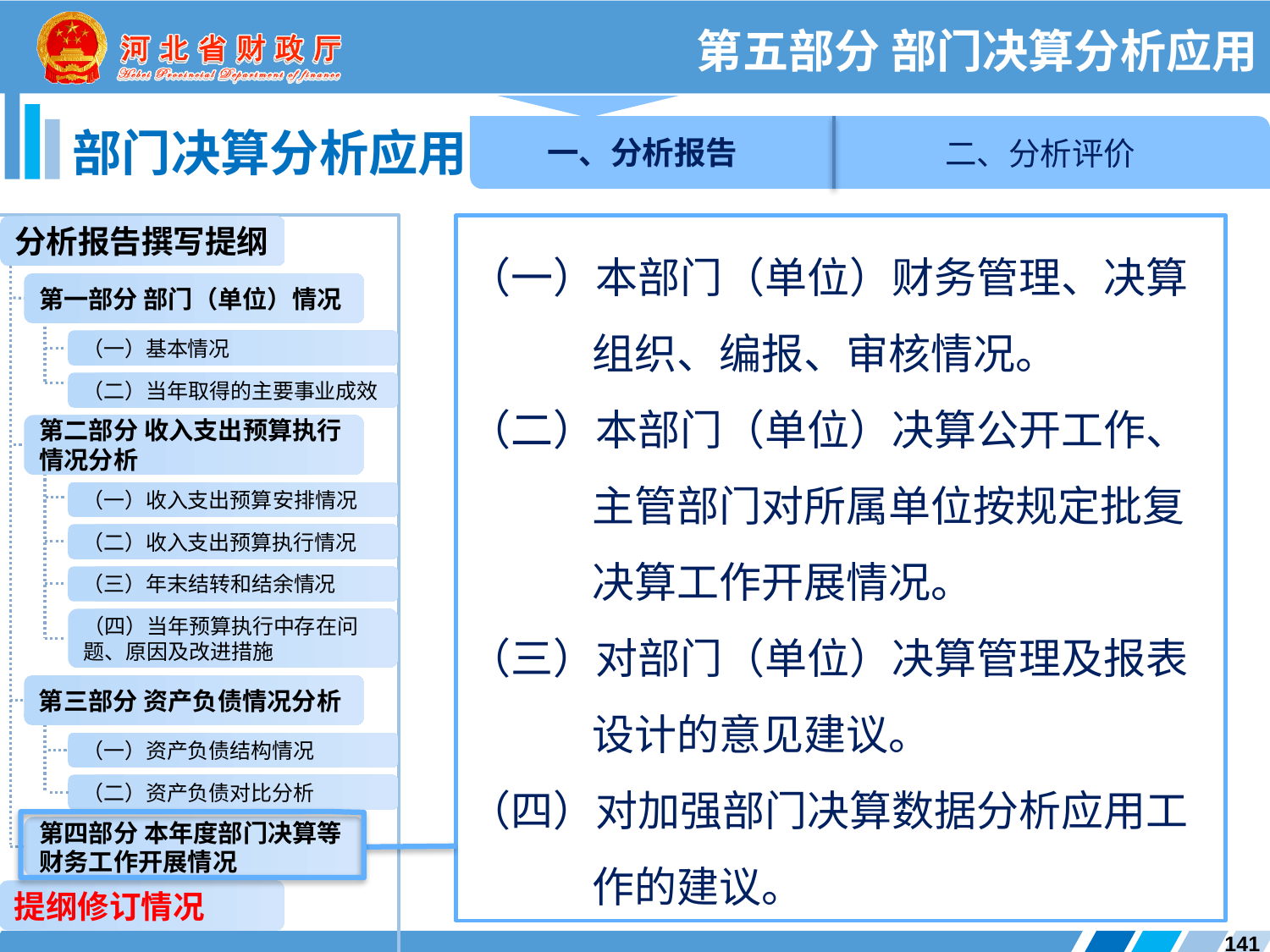

第五部分 部门决算分析应用

一、分析报告
二、分析评价
部门决算分析应用

（一）本部门（单位）财务管理、决算组织、编报、审核情况。
（二）本部门（单位）决算公开工作、主管部门对所属单位按规定批复决算工作开展情况。
（三）对部门（单位）决算管理及报表设计的意见建议。
（四）对加强部门决算数据分析应用工作的建议。
分析报告撰写提纲
第一部分 部门（单位）情况
（一）基本情况
（二）当年取得的主要事业成效
第二部分 收入支出预算执行情况分析
（一）收入支出预算安排情况
（二）收入支出预算执行情况
（三）年末结转和结余情况
（四）当年预算执行中存在问题、原因及改进措施
第三部分 资产负债情况分析
（一）资产负债结构情况
（二）资产负债对比分析
第四部分 本年度部门决算等财务工作开展情况
提纲修订情况

141